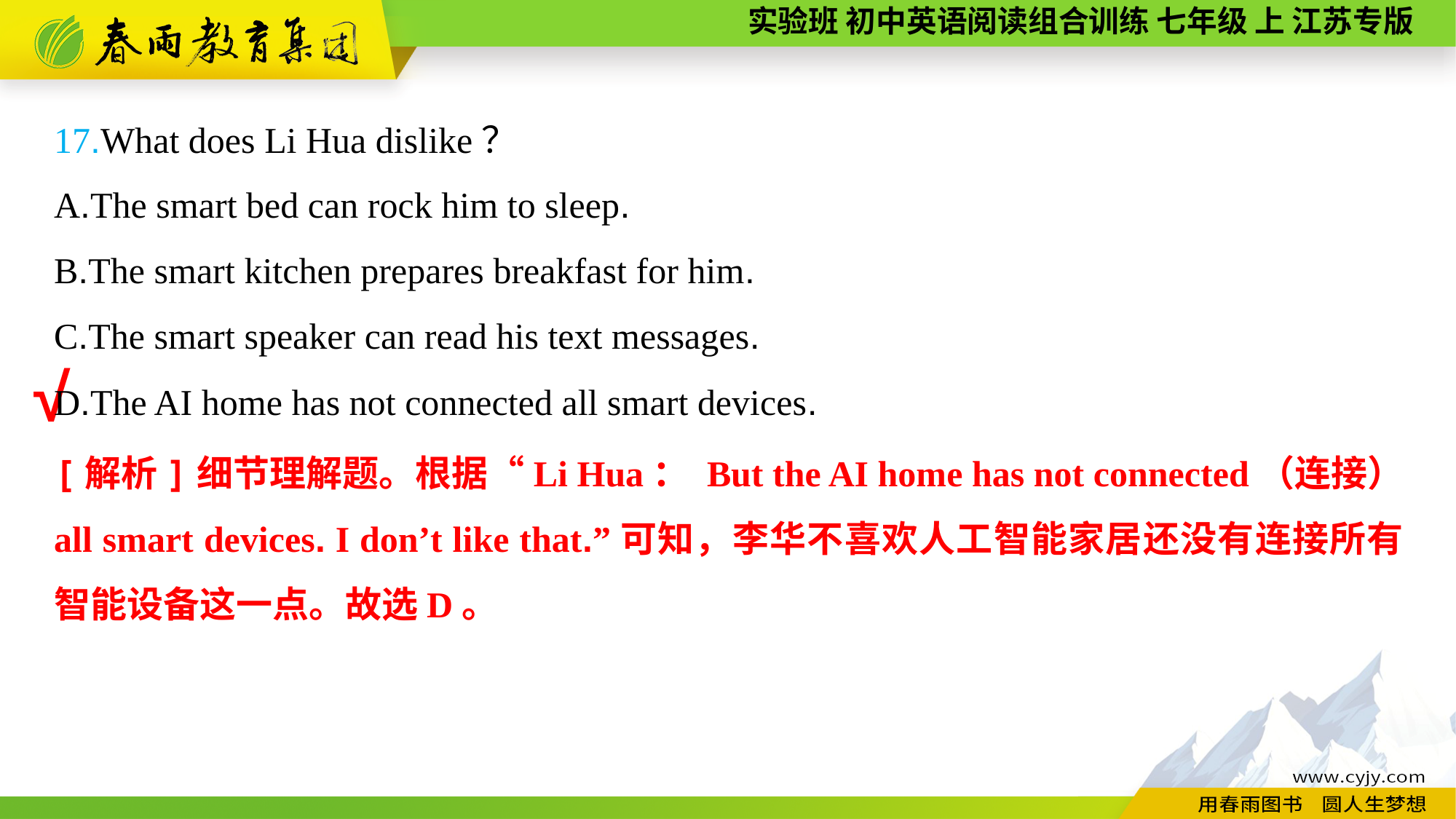

17.What does Li Hua dislike？
A.The smart bed can rock him to sleep.
B.The smart kitchen prepares breakfast for him.
C.The smart speaker can read his text messages.
D.The AI home has not connected all smart devices.
√
[解析]细节理解题。根据“Li Hua： But the AI home has not connected（连接） all smart devices. I don’t like that.”可知，李华不喜欢人工智能家居还没有连接所有智能设备这一点。故选D。